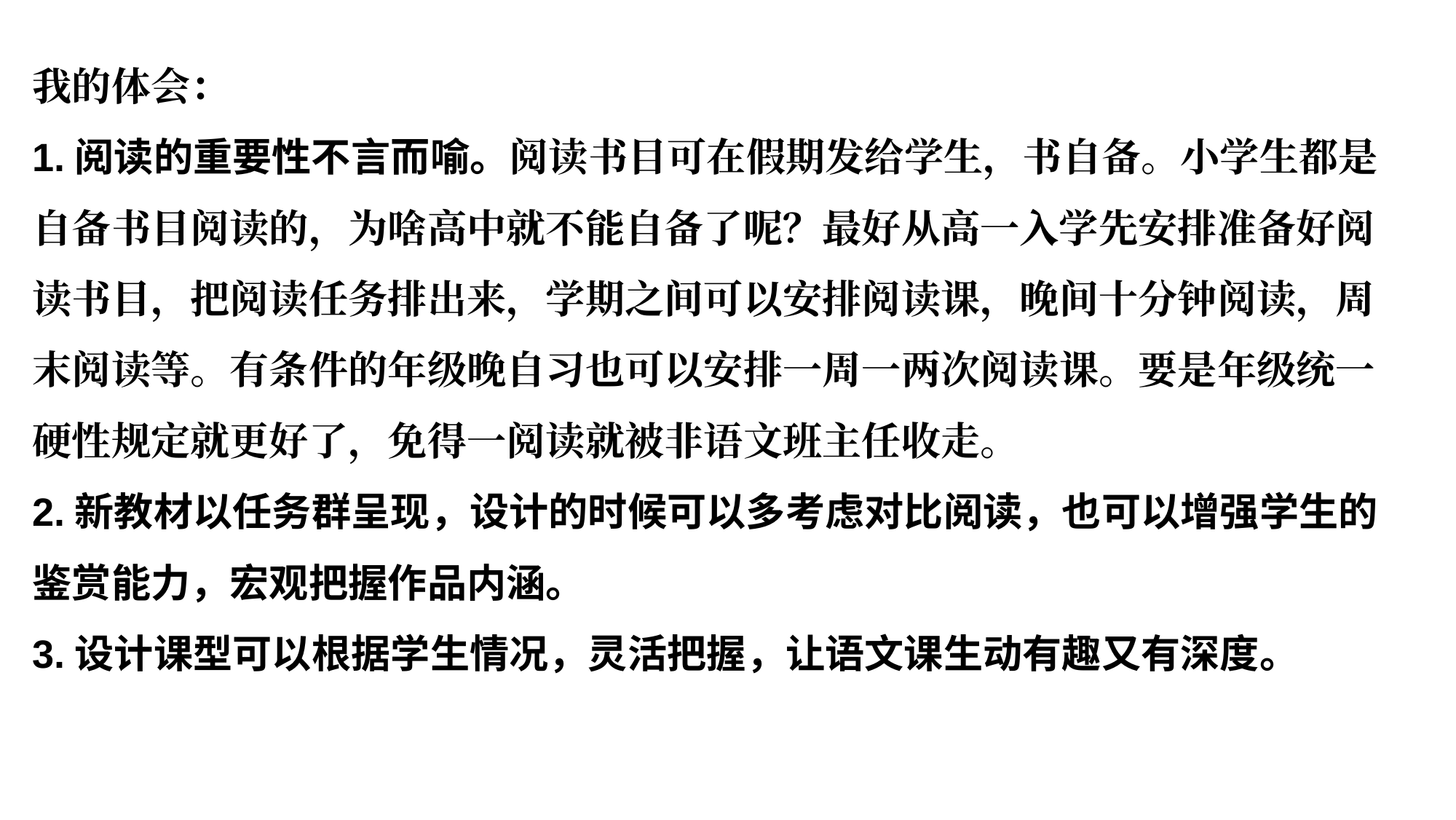

我的体会：
1.阅读的重要性不言而喻。阅读书目可在假期发给学生，书自备。小学生都是自备书目阅读的，为啥高中就不能自备了呢？最好从高一入学先安排准备好阅读书目，把阅读任务排出来，学期之间可以安排阅读课，晚间十分钟阅读，周末阅读等。有条件的年级晚自习也可以安排一周一两次阅读课。要是年级统一硬性规定就更好了，免得一阅读就被非语文班主任收走。
2.新教材以任务群呈现，设计的时候可以多考虑对比阅读，也可以增强学生的鉴赏能力，宏观把握作品内涵。
3.设计课型可以根据学生情况，灵活把握，让语文课生动有趣又有深度。